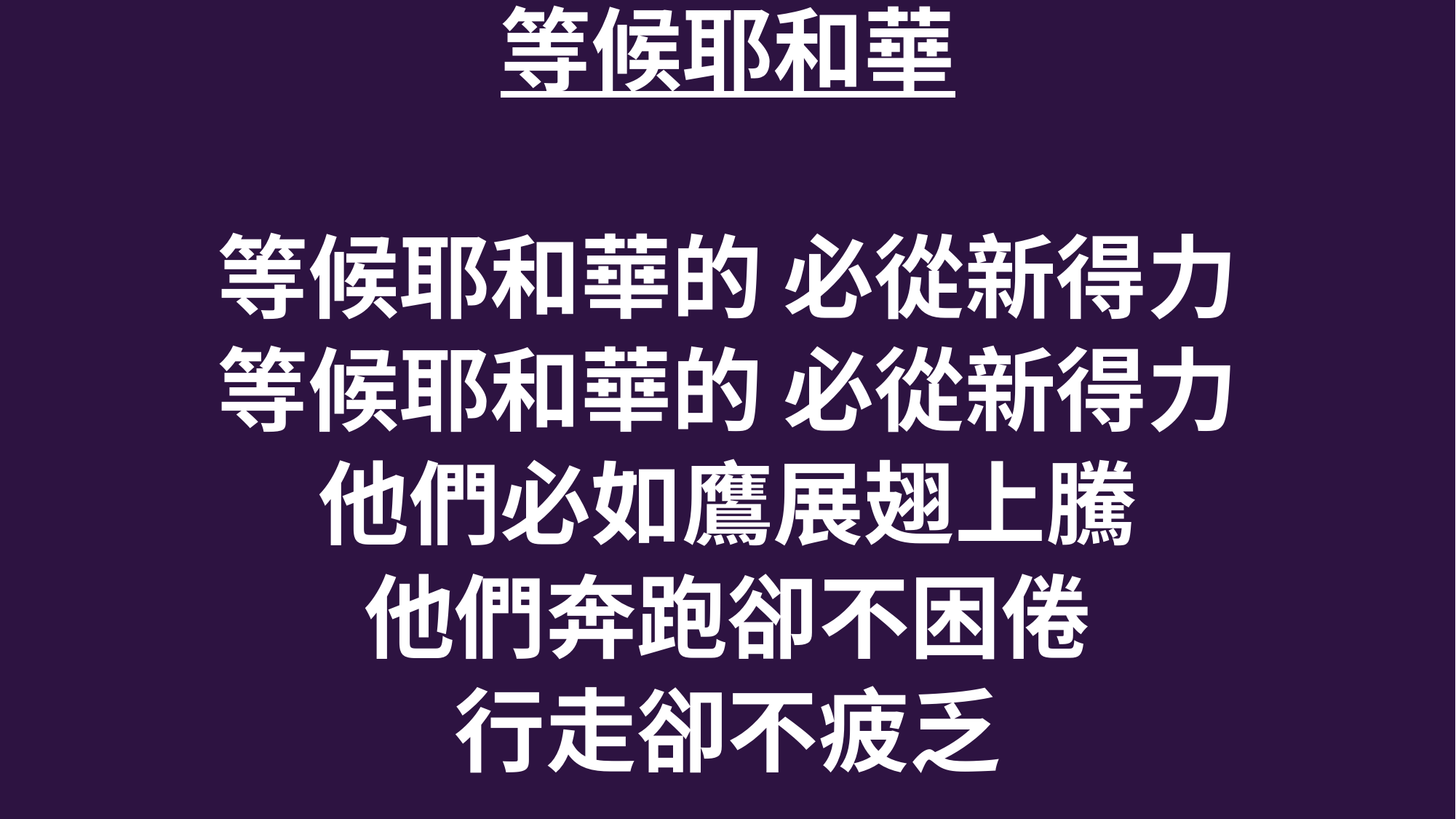

等候耶和華

等候耶和華的 必從新得力
等候耶和華的 必從新得力
他們必如鷹展翅上騰
他們奔跑卻不困倦
行走卻不疲乏